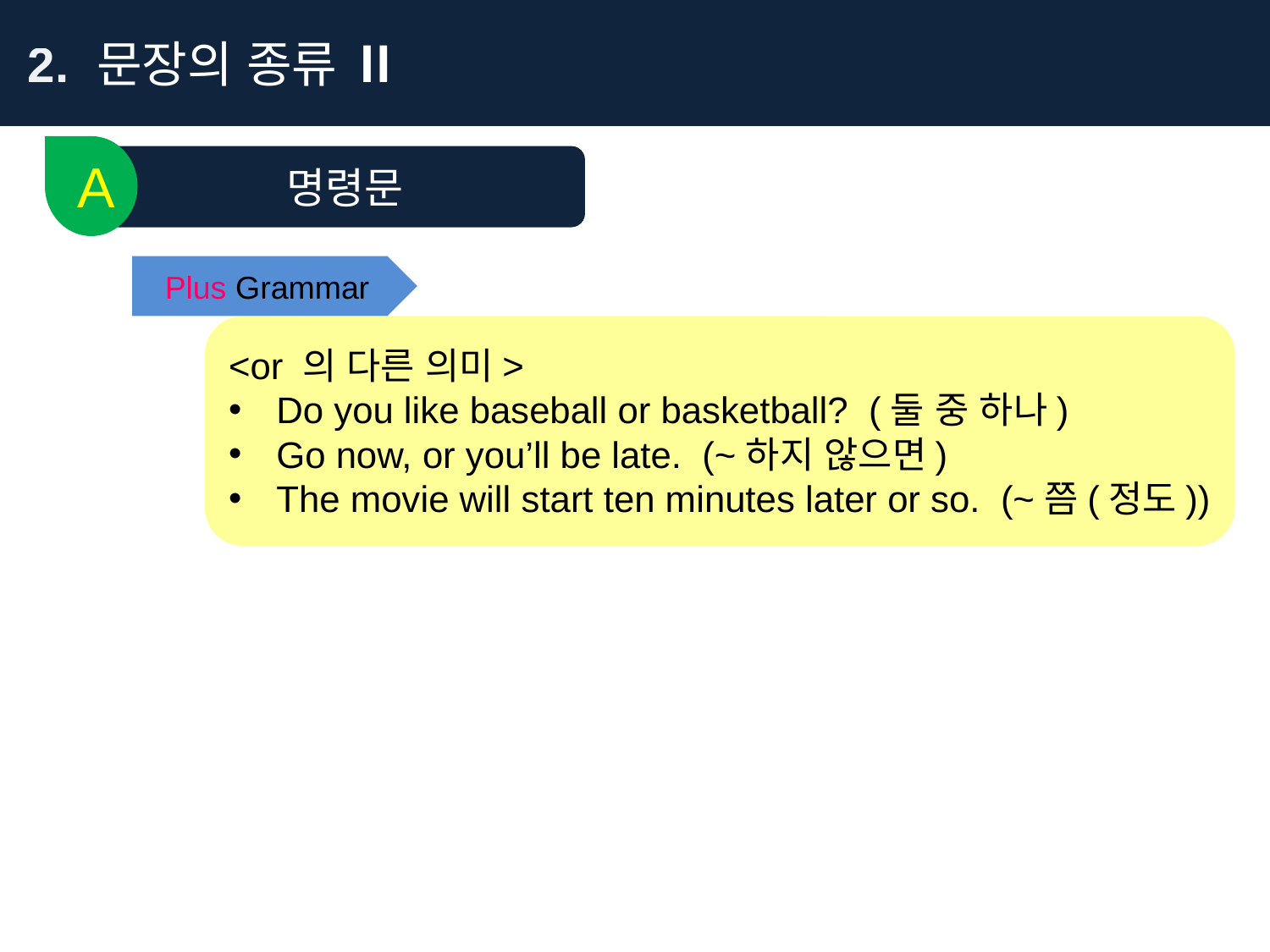

2. 문장의 종류 Ⅱ

A
명령문
Plus Grammar
<or 의 다른 의미>
Do you like baseball or basketball?  (둘 중 하나)
Go now, or you’ll be late.  (~하지 않으면)
The movie will start ten minutes later or so.  (~쯤(정도))